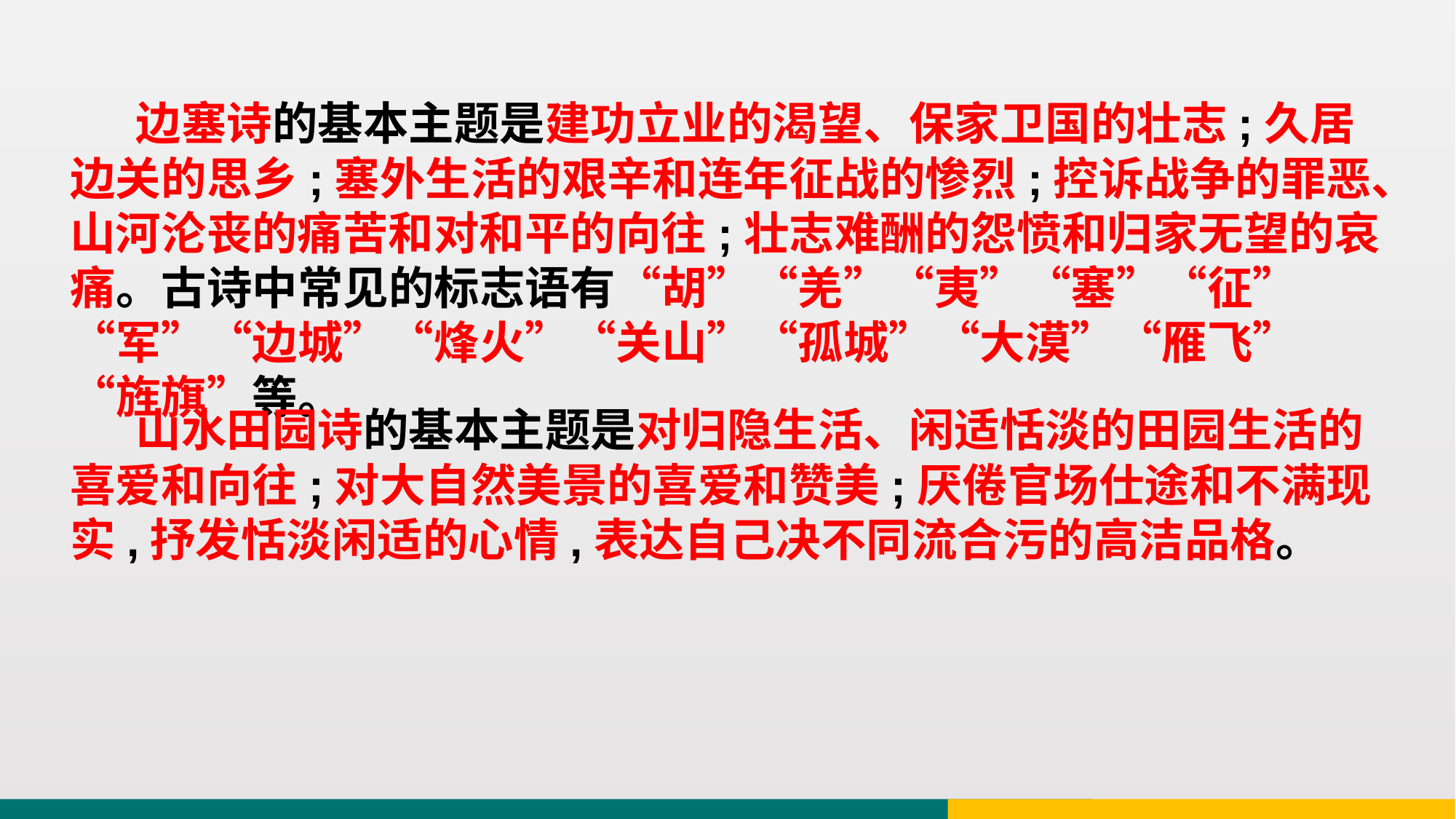

边塞诗的基本主题是建功立业的渴望、保家卫国的壮志;久居边关的思乡;塞外生活的艰辛和连年征战的惨烈;控诉战争的罪恶、山河沦丧的痛苦和对和平的向往;壮志难酬的怨愤和归家无望的哀痛。古诗中常见的标志语有“胡”“羌”“夷”“塞”“征”“军”“边城”“烽火”“关山”“孤城”“大漠”“雁飞”“旌旗”等。
  山水田园诗的基本主题是对归隐生活、闲适恬淡的田园生活的喜爱和向往;对大自然美景的喜爱和赞美;厌倦官场仕途和不满现实,抒发恬淡闲适的心情,表达自己决不同流合污的高洁品格。